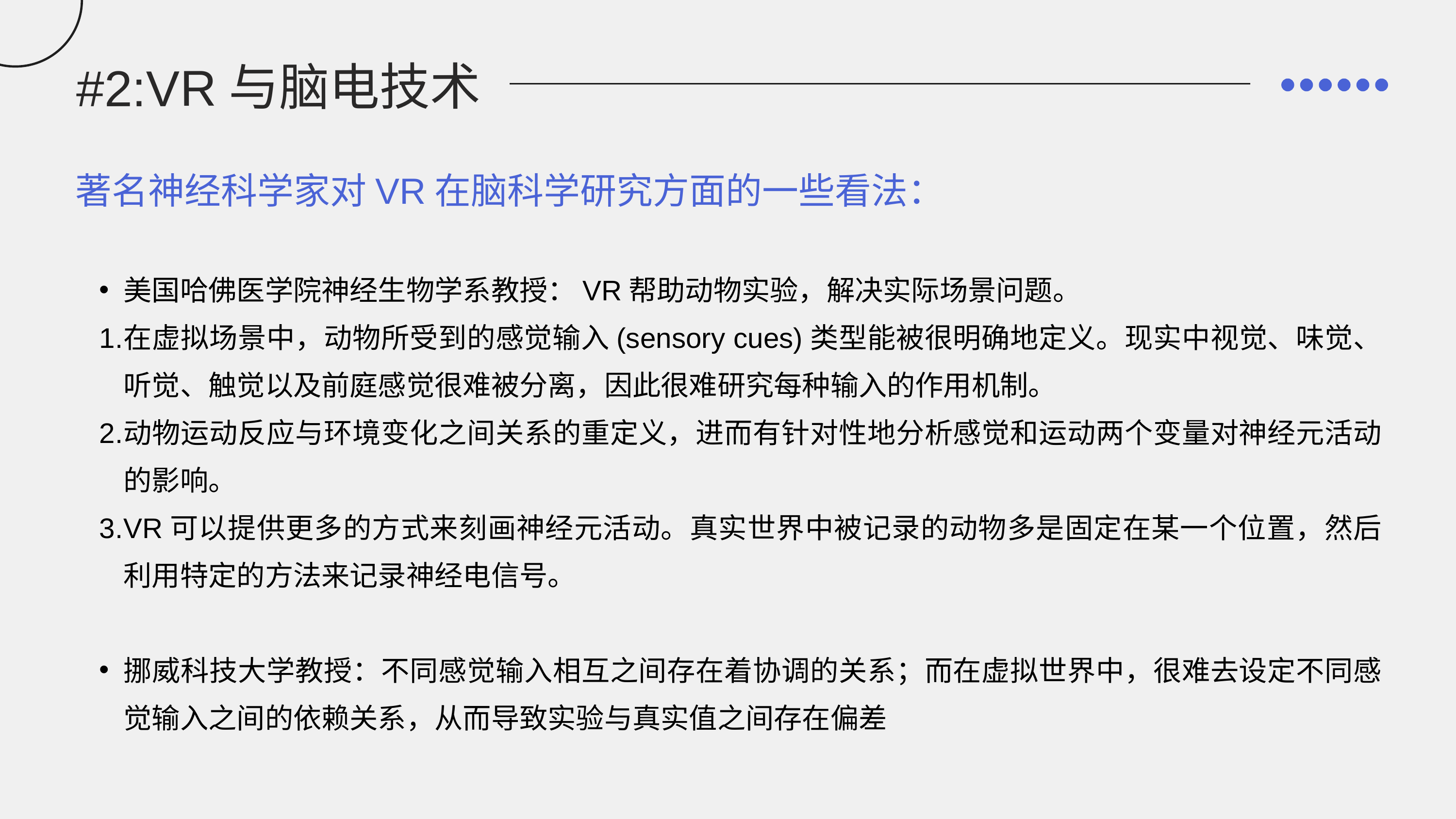

#2:VR与脑电技术

著名神经科学家对VR在脑科学研究方面的一些看法：

美国哈佛医学院神经生物学系教授：VR帮助动物实验，解决实际场景问题。
在虚拟场景中，动物所受到的感觉输入(sensory cues)类型能被很明确地定义。现实中视觉、味觉、听觉、触觉以及前庭感觉很难被分离，因此很难研究每种输入的作用机制。
动物运动反应与环境变化之间关系的重定义，进而有针对性地分析感觉和运动两个变量对神经元活动的影响。
VR可以提供更多的方式来刻画神经元活动。真实世界中被记录的动物多是固定在某一个位置，然后利用特定的方法来记录神经电信号。

挪威科技大学教授：不同感觉输入相互之间存在着协调的关系；而在虚拟世界中，很难去设定不同感觉输入之间的依赖关系，从而导致实验与真实值之间存在偏差